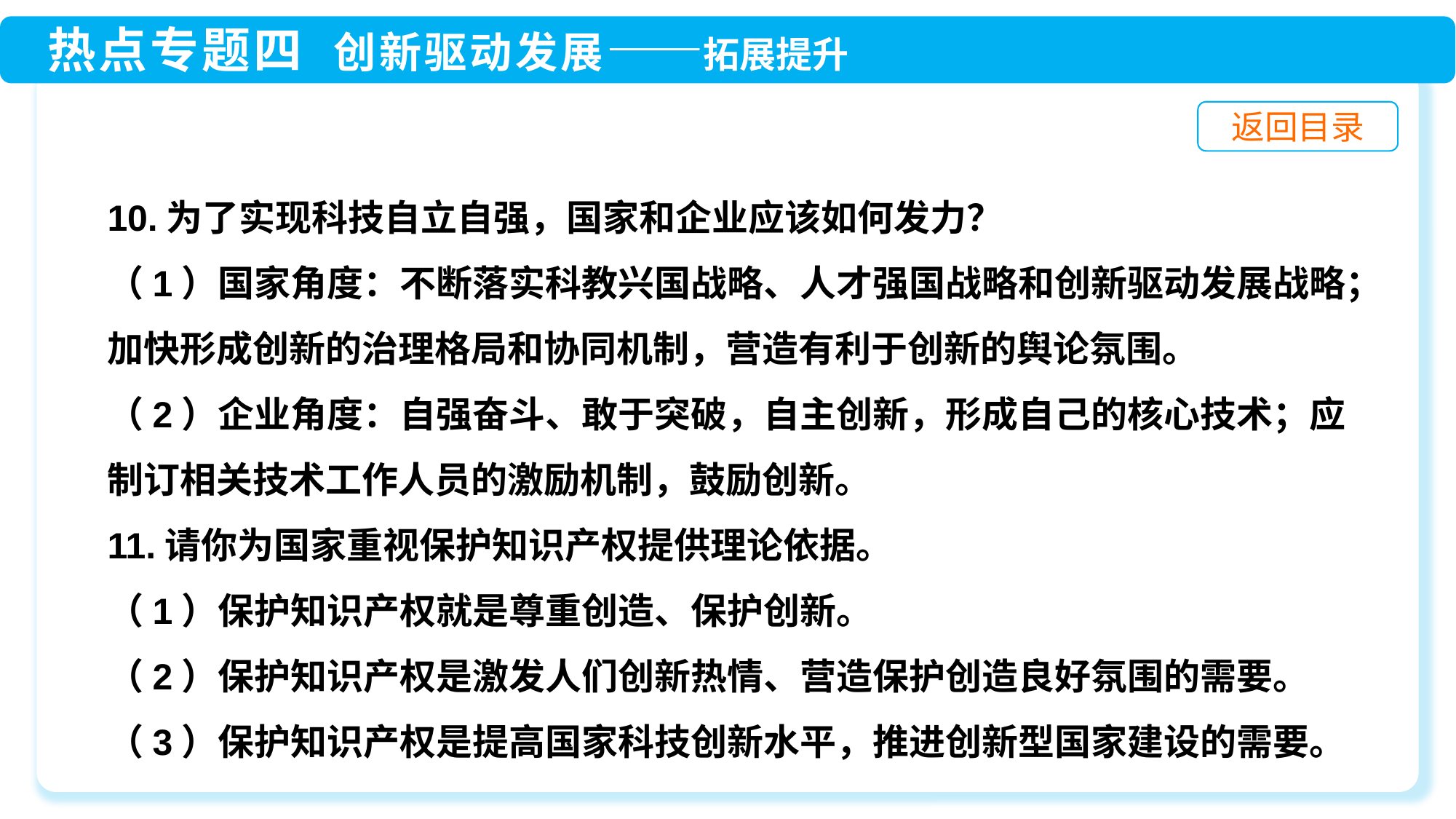

10.为了实现科技自立自强，国家和企业应该如何发力？
（1）国家角度：不断落实科教兴国战略、人才强国战略和创新驱动发展战略；加快形成创新的治理格局和协同机制，营造有利于创新的舆论氛围。
（2）企业角度：自强奋斗、敢于突破，自主创新，形成自己的核心技术；应制订相关技术工作人员的激励机制，鼓励创新。
11.请你为国家重视保护知识产权提供理论依据。
（1）保护知识产权就是尊重创造、保护创新。
（2）保护知识产权是激发人们创新热情、营造保护创造良好氛围的需要。
（3）保护知识产权是提高国家科技创新水平，推进创新型国家建设的需要。